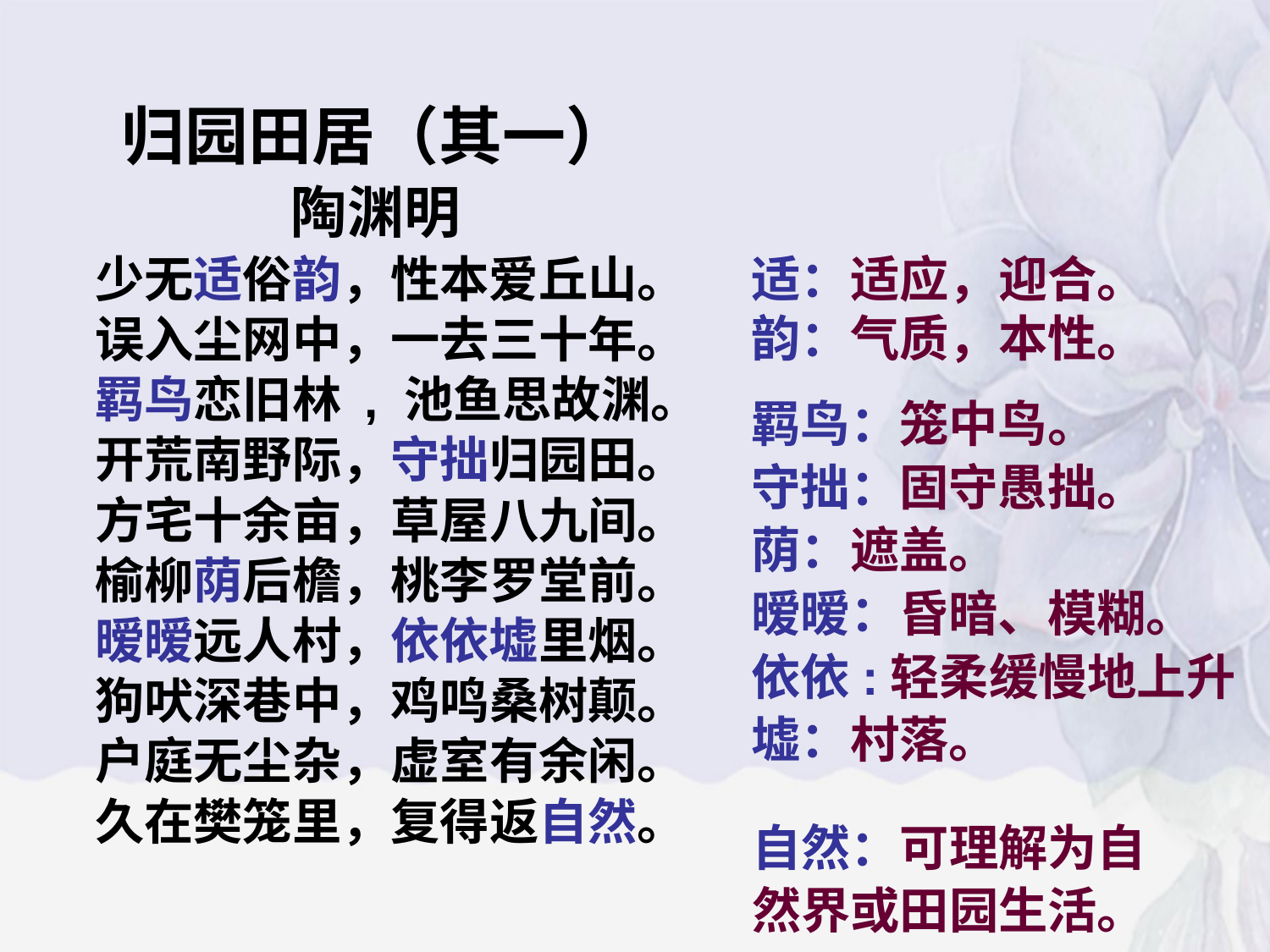

归园田居（其一）
陶渊明
少无适俗韵，性本爱丘山。
误入尘网中，一去三十年。
羁鸟恋旧林 , 池鱼思故渊。
开荒南野际，守拙归园田。
方宅十余亩，草屋八九间。
榆柳荫后檐，桃李罗堂前。
暧暧远人村，依依墟里烟。
狗吠深巷中，鸡鸣桑树颠。
户庭无尘杂，虚室有余闲。
久在樊笼里，复得返自然。
适：适应，迎合。
韵：气质，本性。
羁鸟：笼中鸟。
守拙：固守愚拙。
荫：遮盖。
暧暧：昏暗、模糊。
依依:轻柔缓慢地上升
墟：村落。
自然：可理解为自然界或田园生活。